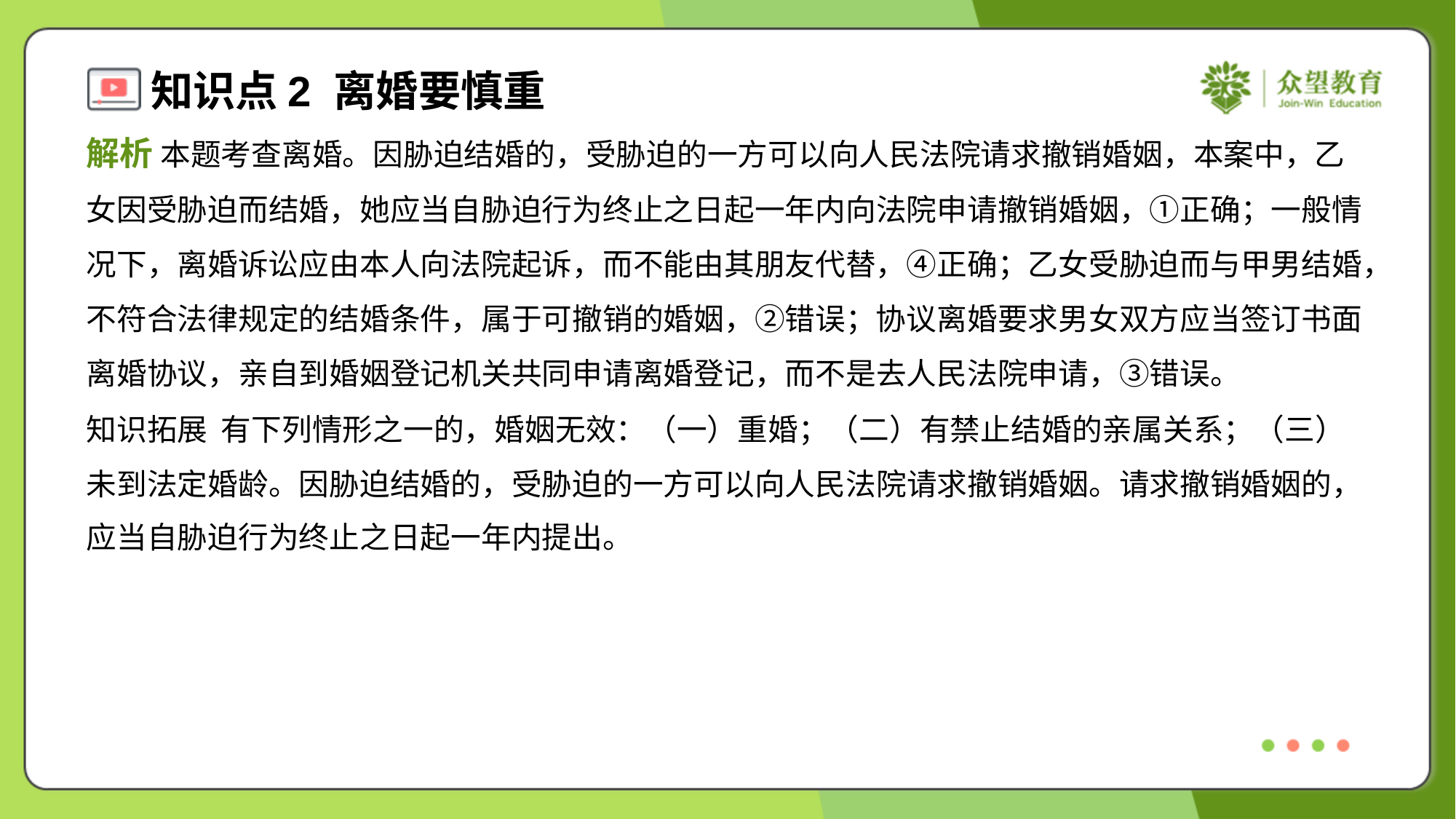

解析 本题考查离婚。因胁迫结婚的，受胁迫的一方可以向人民法院请求撤销婚姻，本案中，乙
女因受胁迫而结婚，她应当自胁迫行为终止之日起一年内向法院申请撤销婚姻，①正确；一般情
况下，离婚诉讼应由本人向法院起诉，而不能由其朋友代替，④正确；乙女受胁迫而与甲男结婚，
不符合法律规定的结婚条件，属于可撤销的婚姻，②错误；协议离婚要求男女双方应当签订书面
离婚协议，亲自到婚姻登记机关共同申请离婚登记，而不是去人民法院申请，③错误。
知识拓展  有下列情形之一的，婚姻无效：（一）重婚；（二）有禁止结婚的亲属关系；（三）
未到法定婚龄。因胁迫结婚的，受胁迫的一方可以向人民法院请求撤销婚姻。请求撤销婚姻的，
应当自胁迫行为终止之日起一年内提出。